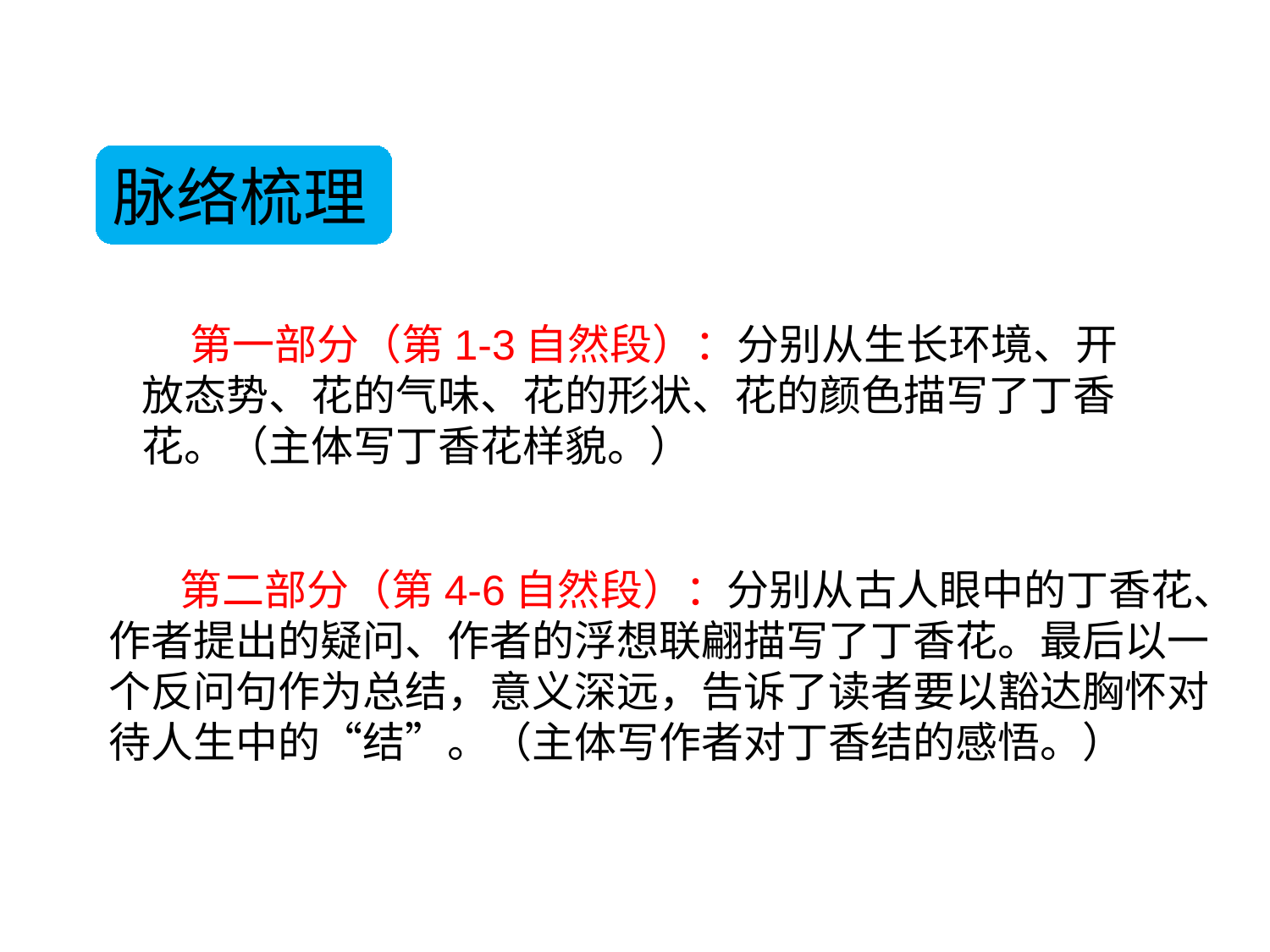

脉络梳理
    第一部分（第1-3自然段）：分别从生长环境、开放态势、花的气味、花的形状、花的颜色描写了丁香花。（主体写丁香花样貌。）
  第二部分（第4-6自然段）：分别从古人眼中的丁香花、作者提出的疑问、作者的浮想联翩描写了丁香花。最后以一个反问句作为总结，意义深远，告诉了读者要以豁达胸怀对待人生中的“结”。（主体写作者对丁香结的感悟。）